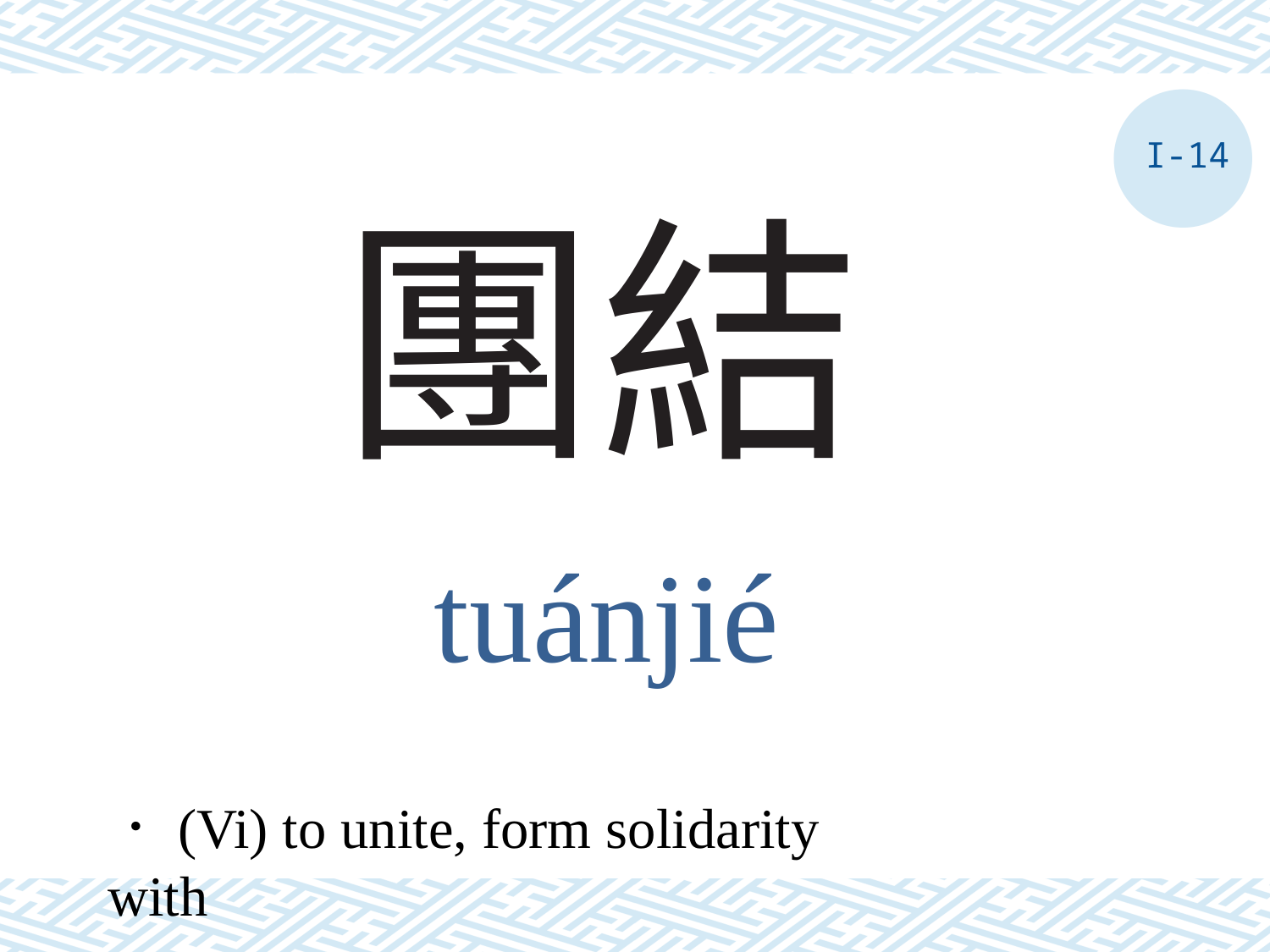

I-14

# 團結
tuánjié
．(Vi) to unite, form solidarity with